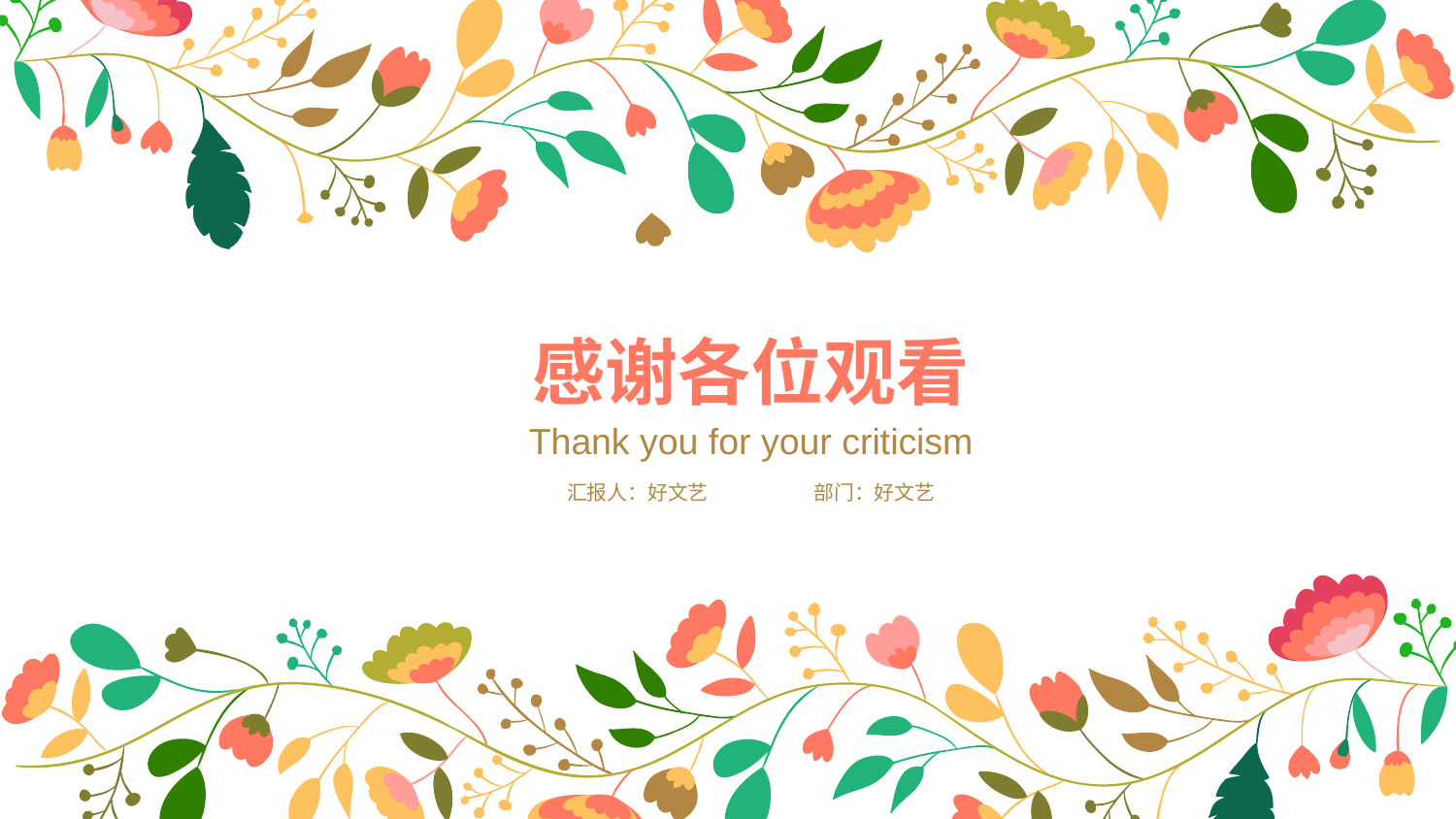

感谢各位观看
Thank you for your criticism
汇报人：好文艺
部门：好文艺